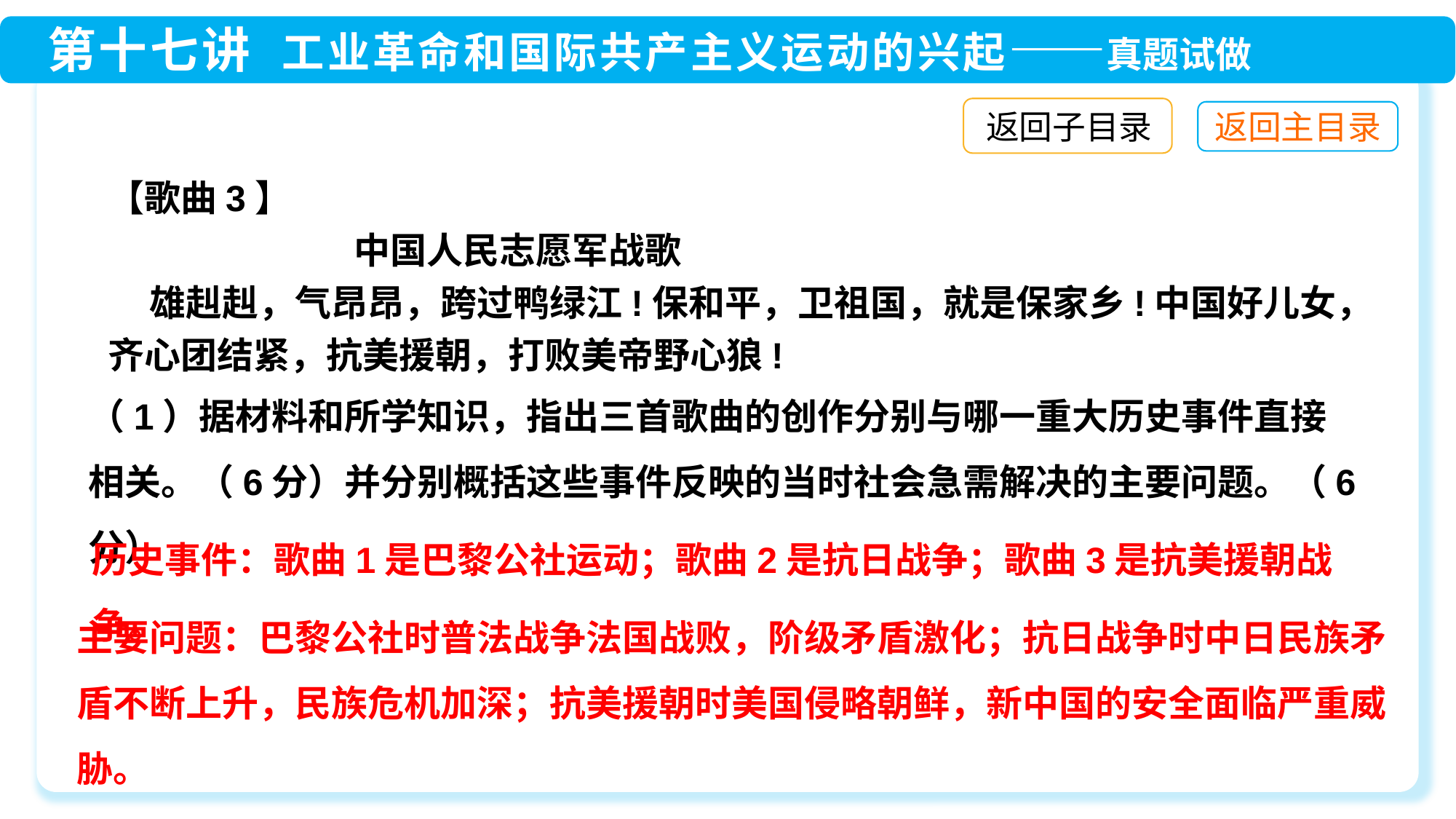

返回子目录
【歌曲3】
                             中国人民志愿军战歌
    雄赳赳，气昂昂，跨过鸭绿江!保和平，卫祖国，就是保家乡!中国好儿女，齐心团结紧，抗美援朝，打败美帝野心狼!
（1）据材料和所学知识，指出三首歌曲的创作分别与哪一重大历史事件直接相关。（6分）并分别概括这些事件反映的当时社会急需解决的主要问题。（6分）

历史事件：歌曲1是巴黎公社运动；歌曲2是抗日战争；歌曲3是抗美援朝战争。
主要问题：巴黎公社时普法战争法国战败，阶级矛盾激化；抗日战争时中日民族矛盾不断上升，民族危机加深；抗美援朝时美国侵略朝鲜，新中国的安全面临严重威胁。